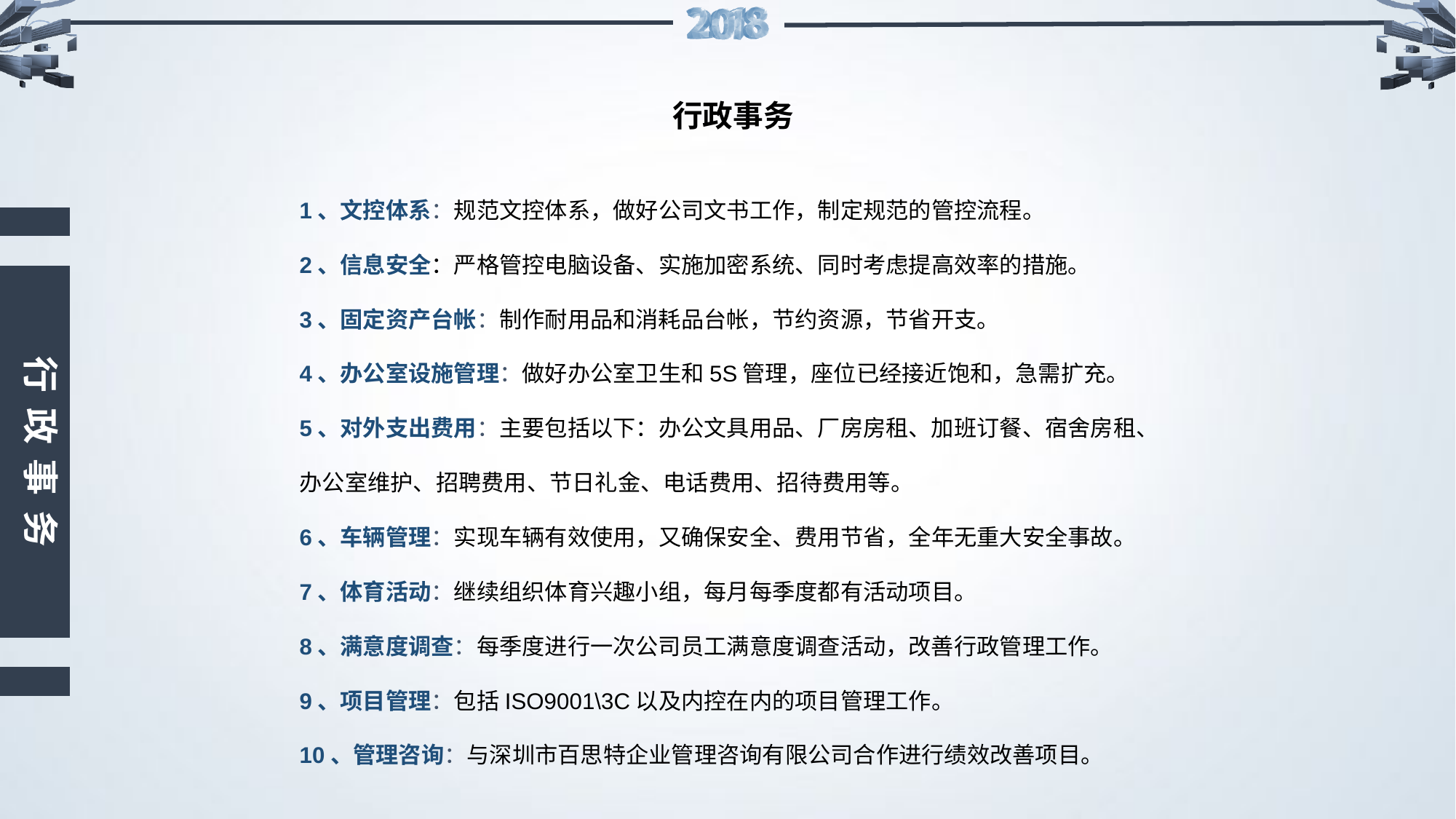

行政事务
1、文控体系：规范文控体系，做好公司文书工作，制定规范的管控流程。
2、信息安全：严格管控电脑设备、实施加密系统、同时考虑提高效率的措施。
3、固定资产台帐：制作耐用品和消耗品台帐，节约资源，节省开支。
4、办公室设施管理：做好办公室卫生和5S管理，座位已经接近饱和，急需扩充。
5、对外支出费用：主要包括以下：办公文具用品、厂房房租、加班订餐、宿舍房租、办公室维护、招聘费用、节日礼金、电话费用、招待费用等。
6、车辆管理：实现车辆有效使用，又确保安全、费用节省，全年无重大安全事故。
7、体育活动：继续组织体育兴趣小组，每月每季度都有活动项目。
8、满意度调查：每季度进行一次公司员工满意度调查活动，改善行政管理工作。
9、项目管理：包括ISO9001\3C以及内控在内的项目管理工作。
10、管理咨询：与深圳市百思特企业管理咨询有限公司合作进行绩效改善项目。

行政事务